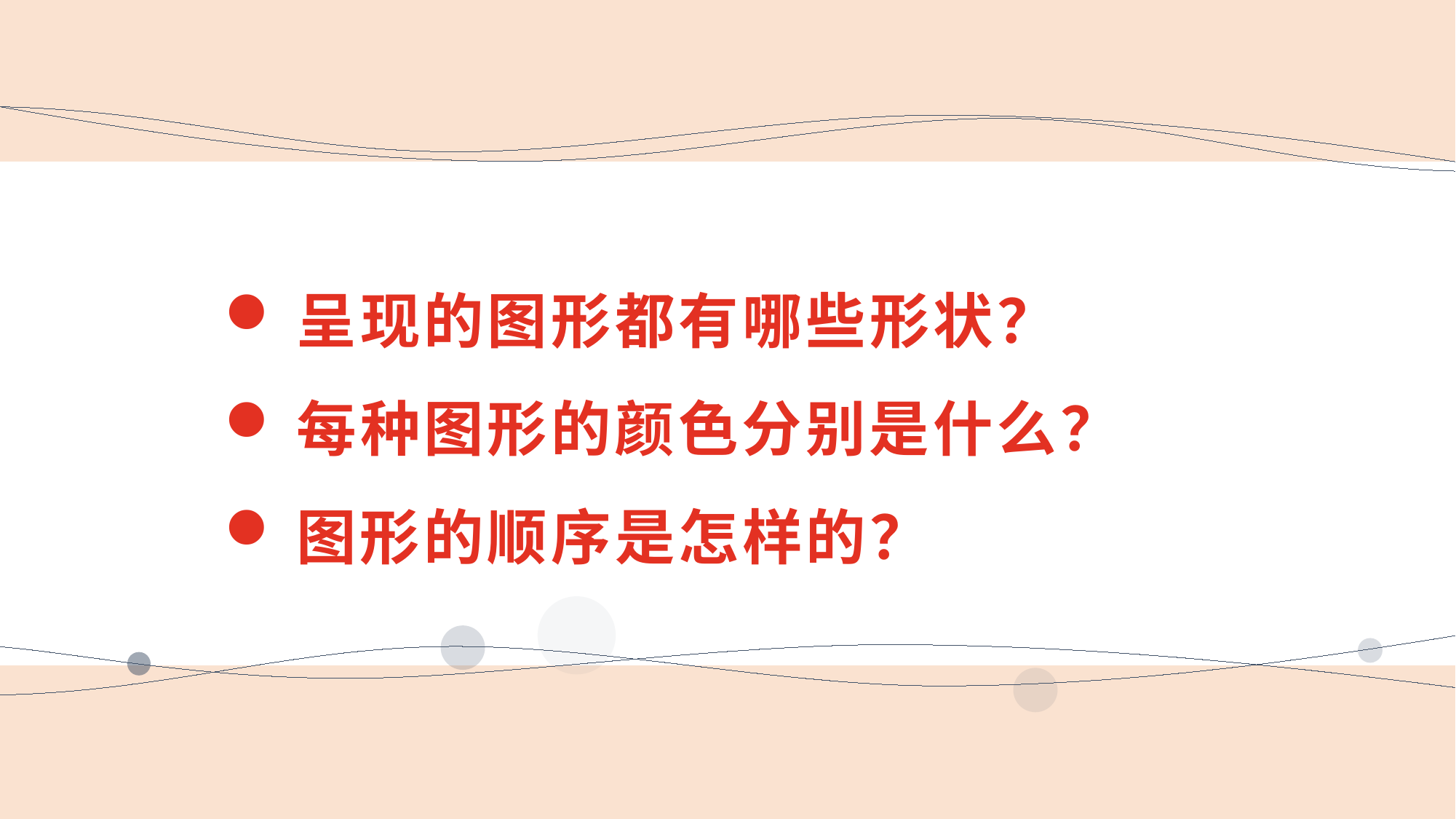

呈现的图形都有哪些形状？
每种图形的颜色分别是什么？
图形的顺序是怎样的？